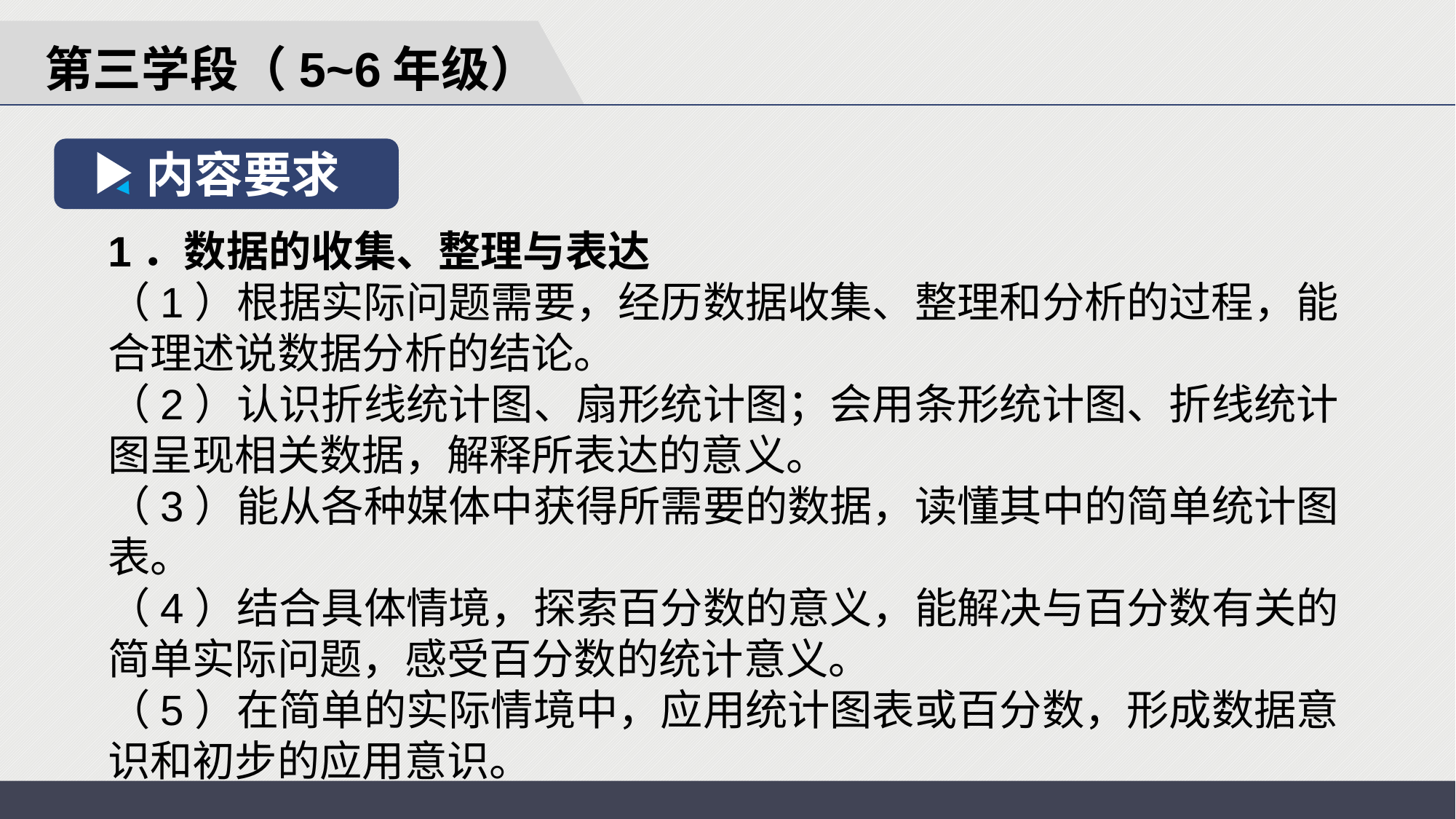

第三学段（5~6年级）
内容要求

1．数据的收集、整理与表达
（1）根据实际问题需要，经历数据收集、整理和分析的过程，能合理述说数据分析的结论。
（2）认识折线统计图、扇形统计图；会用条形统计图、折线统计图呈现相关数据，解释所表达的意义。
（3）能从各种媒体中获得所需要的数据，读懂其中的简单统计图表。
（4）结合具体情境，探索百分数的意义，能解决与百分数有关的简单实际问题，感受百分数的统计意义。
（5）在简单的实际情境中，应用统计图表或百分数，形成数据意识和初步的应用意识。